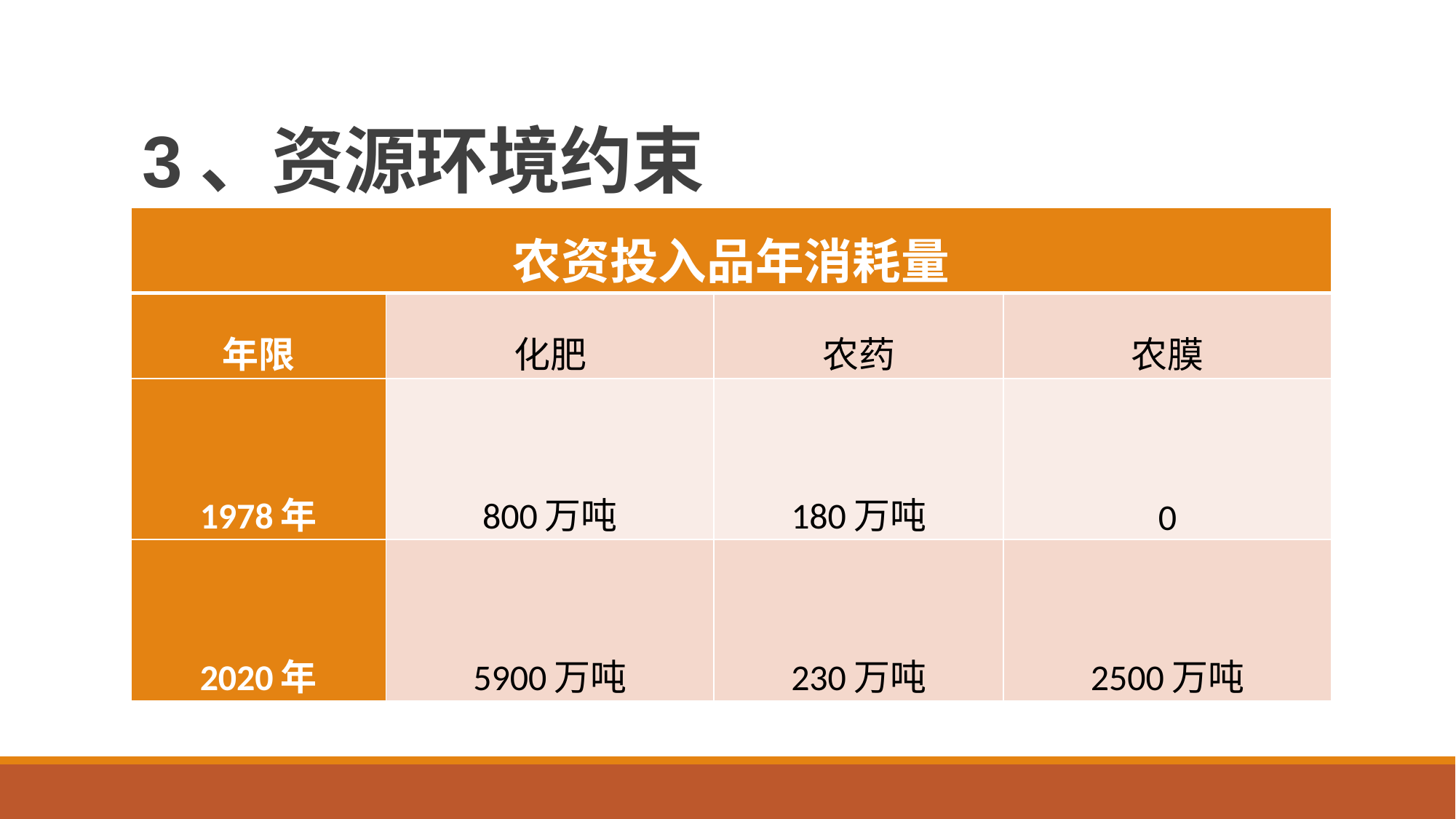

# 3、资源环境约束
| 农资投入品年消耗量 |  |  |  |
| --- | --- | --- | --- |
| 年限 | 化肥 | 农药 | 农膜 |
| 1978年 | 800万吨 | 180万吨 | 0 |
| 2020年 | 5900万吨 | 230万吨 | 2500万吨 |